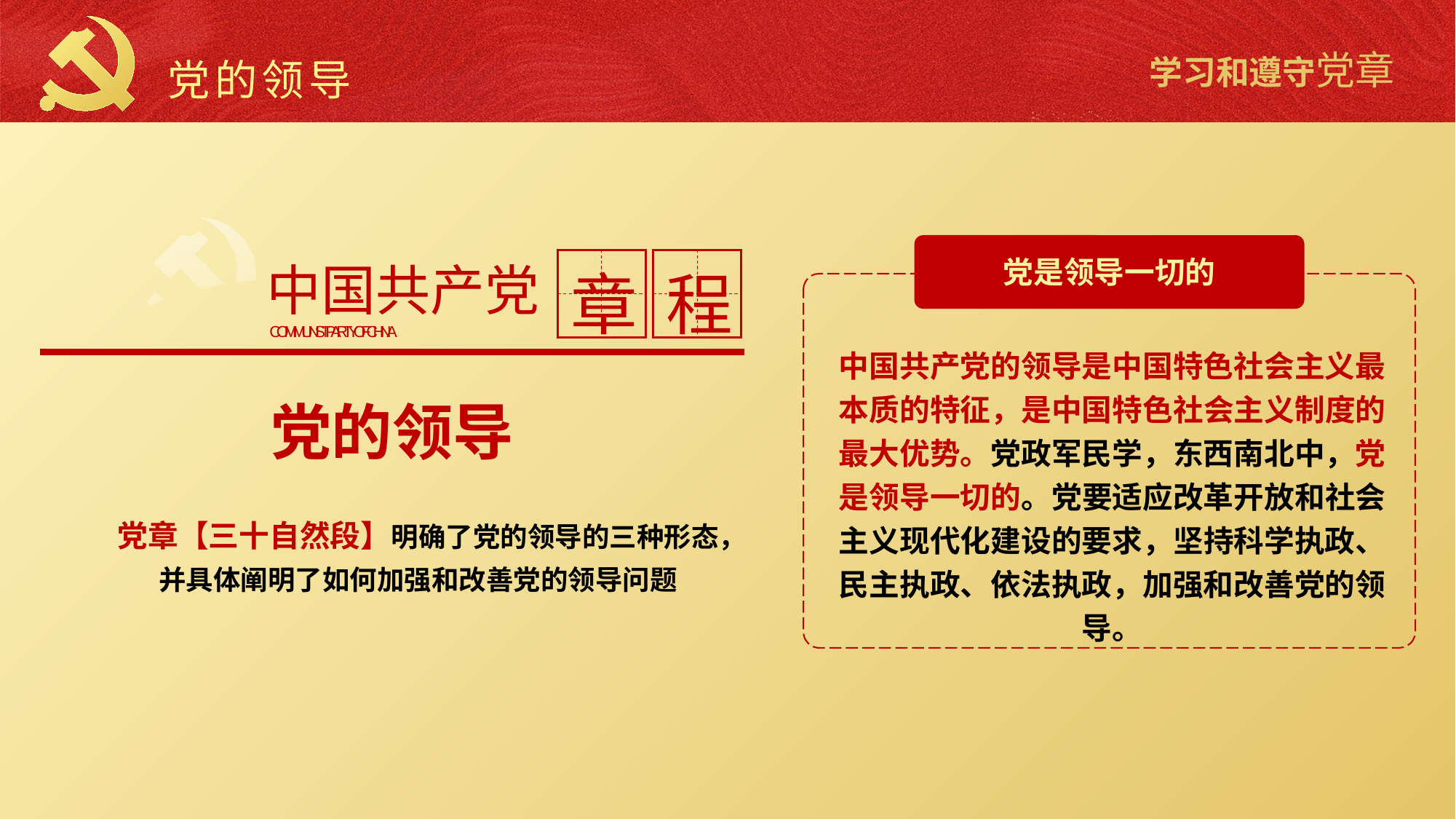

党的领导

中国共产党
章

程

COMMUNIST PARTY OF CHINA

党是领导一切的

中国共产党的领导是中国特色社会主义最本质的特征，是中国特色社会主义制度的最大优势。党政军民学，东西南北中，党是领导一切的。党要适应改革开放和社会主义现代化建设的要求，坚持科学执政、民主执政、依法执政，加强和改善党的领导。
党的领导
党章【三十自然段】明确了党的领导的三种形态，并具体阐明了如何加强和改善党的领导问题